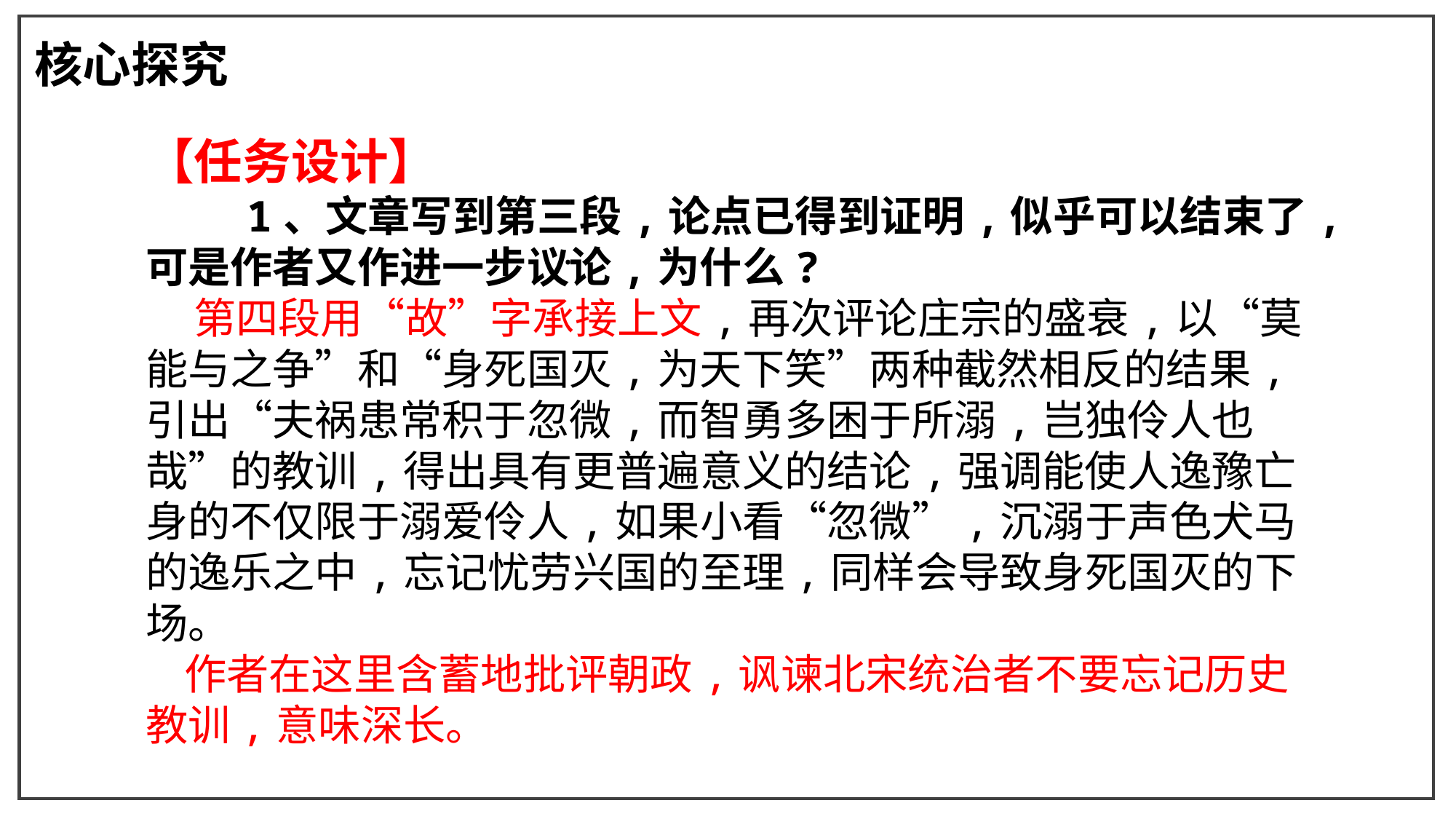

核心探究

.
【任务设计】
    1、文章写到第三段,论点已得到证明,似乎可以结束了,可是作者又作进一步议论,为什么?
    第四段用“故”字承接上文,再次评论庄宗的盛衰,以“莫能与之争”和“身死国灭,为天下笑”两种截然相反的结果,引出“夫祸患常积于忽微,而智勇多困于所溺,岂独伶人也哉”的教训,得出具有更普遍意义的结论,强调能使人逸豫亡身的不仅限于溺爱伶人,如果小看“忽微”,沉溺于声色犬马的逸乐之中,忘记忧劳兴国的至理,同样会导致身死国灭的下场。
   作者在这里含蓄地批评朝政,讽谏北宋统治者不要忘记历史教训,意味深长。